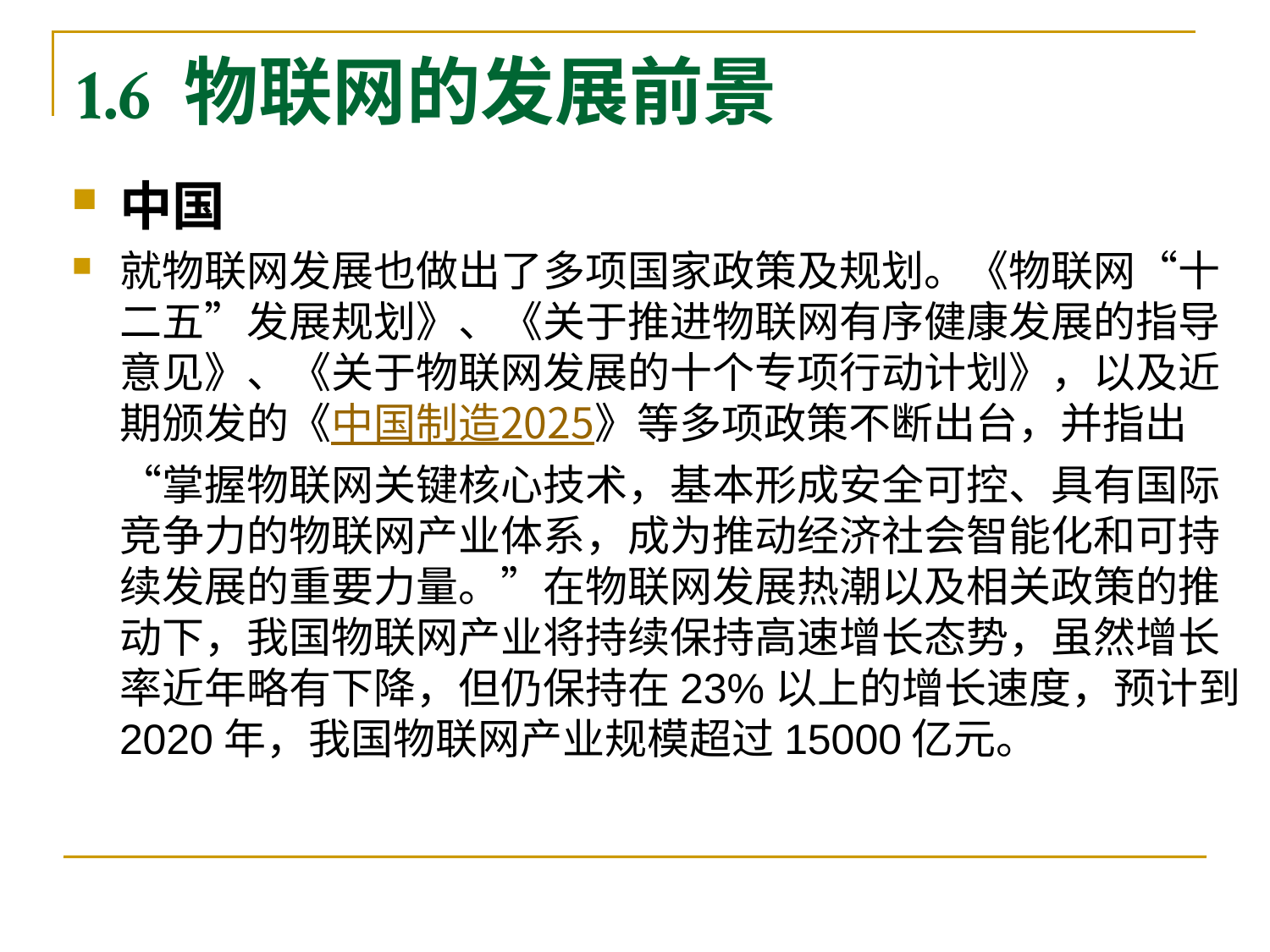

1.6 物联网的发展前景
中国
就物联网发展也做出了多项国家政策及规划。《物联网“十二五”发展规划》、《关于推进物联网有序健康发展的指导意见》、《关于物联网发展的十个专项行动计划》，以及近期颁发的《中国制造2025》等多项政策不断出台，并指出“掌握物联网关键核心技术，基本形成安全可控、具有国际竞争力的物联网产业体系，成为推动经济社会智能化和可持续发展的重要力量。”在物联网发展热潮以及相关政策的推动下，我国物联网产业将持续保持高速增长态势，虽然增长率近年略有下降，但仍保持在23%以上的增长速度，预计到2020年，我国物联网产业规模超过15000亿元。